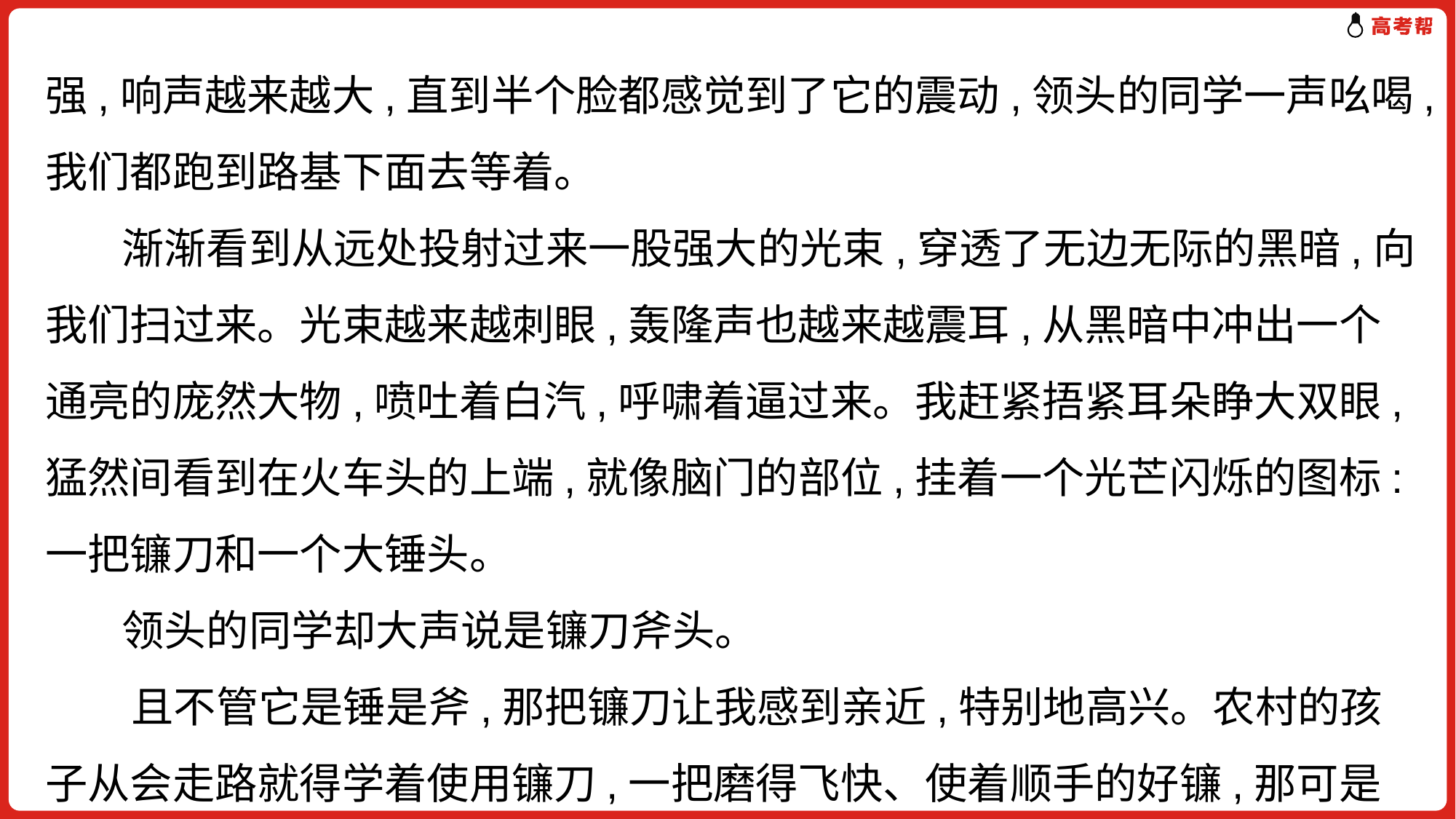

强,响声越来越大,直到半个脸都感觉到了它的震动,领头的同学一声吆喝,我们都跑到路基下面去等着。
       渐渐看到从远处投射过来一股强大的光束,穿透了无边无际的黑暗,向我们扫过来。光束越来越刺眼,轰隆声也越来越震耳,从黑暗中冲出一个通亮的庞然大物,喷吐着白汽,呼啸着逼过来。我赶紧捂紧耳朵睁大双眼,猛然间看到在火车头的上端,就像脑门的部位,挂着一个光芒闪烁的图标:一把镰刀和一个大锤头。
       领头的同学却大声说是镰刀斧头。
        且不管它是锤是斧,那把镰刀让我感到亲近,特别地高兴。农村的孩子从会走路就得学着使用镰刀,一把磨得飞快、使着顺手的好镰,那可是宝贝。